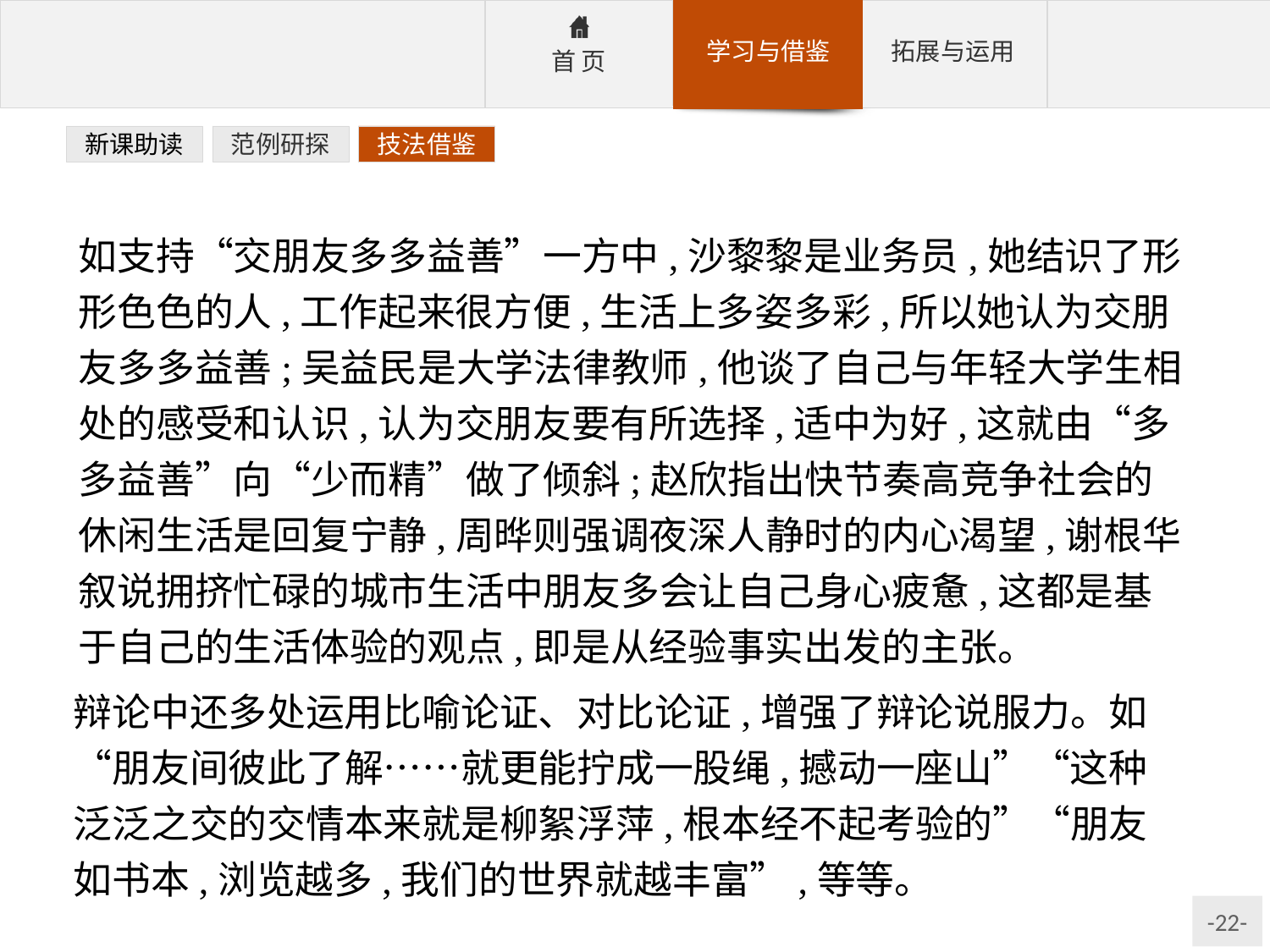

新课助读
范例研探
技法借鉴
如支持“交朋友多多益善”一方中,沙黎黎是业务员,她结识了形形色色的人,工作起来很方便,生活上多姿多彩,所以她认为交朋友多多益善;吴益民是大学法律教师,他谈了自己与年轻大学生相处的感受和认识,认为交朋友要有所选择,适中为好,这就由“多多益善”向“少而精”做了倾斜;赵欣指出快节奏高竞争社会的休闲生活是回复宁静,周晔则强调夜深人静时的内心渴望,谢根华叙说拥挤忙碌的城市生活中朋友多会让自己身心疲惫,这都是基于自己的生活体验的观点,即是从经验事实出发的主张。
辩论中还多处运用比喻论证、对比论证,增强了辩论说服力。如“朋友间彼此了解……就更能拧成一股绳,撼动一座山”“这种泛泛之交的交情本来就是柳絮浮萍,根本经不起考验的”“朋友如书本,浏览越多,我们的世界就越丰富”,等等。